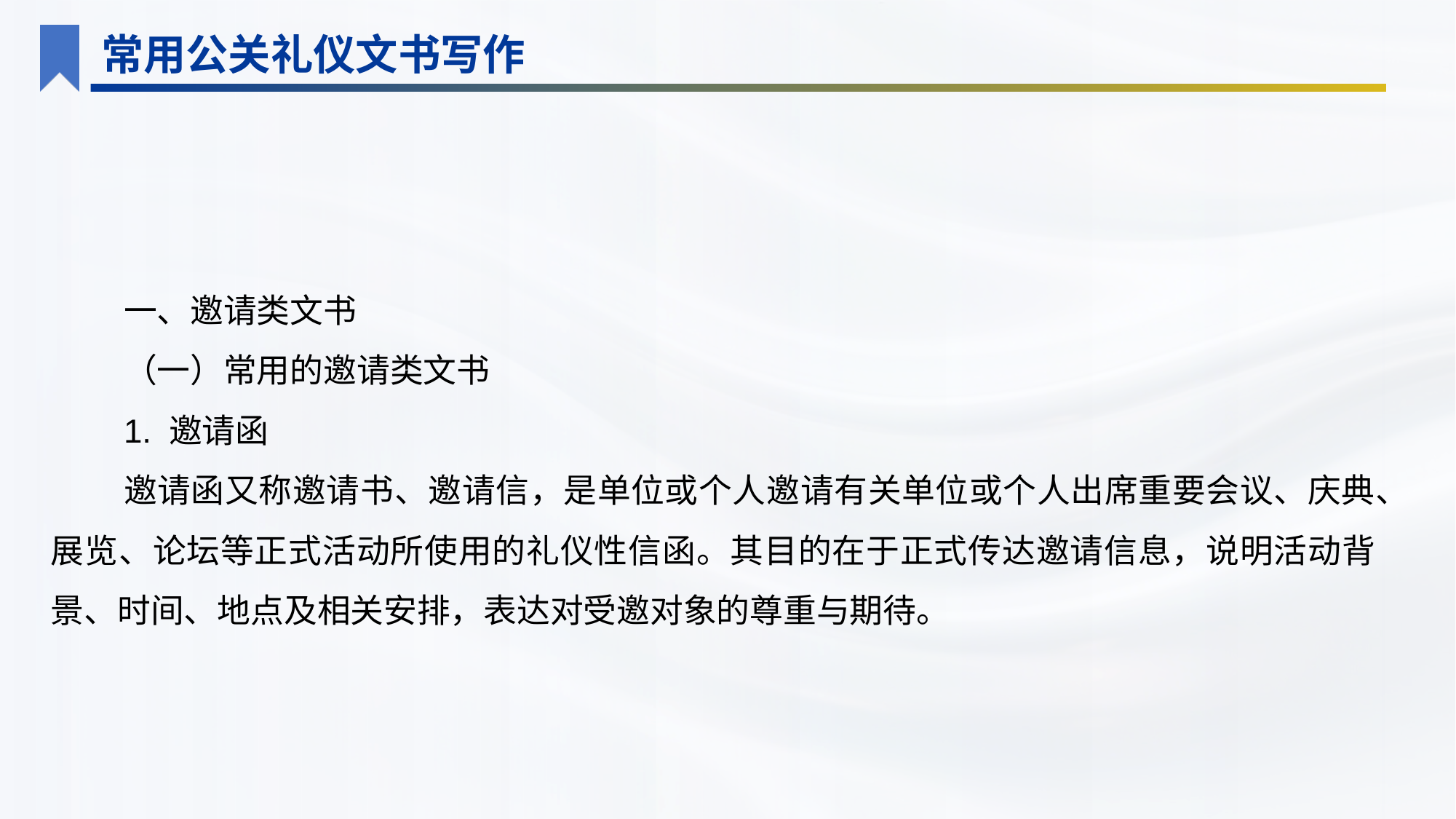

常用公关礼仪文书写作
一、邀请类文书
（一）常用的邀请类文书
1. 邀请函
邀请函又称邀请书、邀请信，是单位或个人邀请有关单位或个人出席重要会议、庆典、展览、论坛等正式活动所使用的礼仪性信函。其目的在于正式传达邀请信息，说明活动背景、时间、地点及相关安排，表达对受邀对象的尊重与期待。